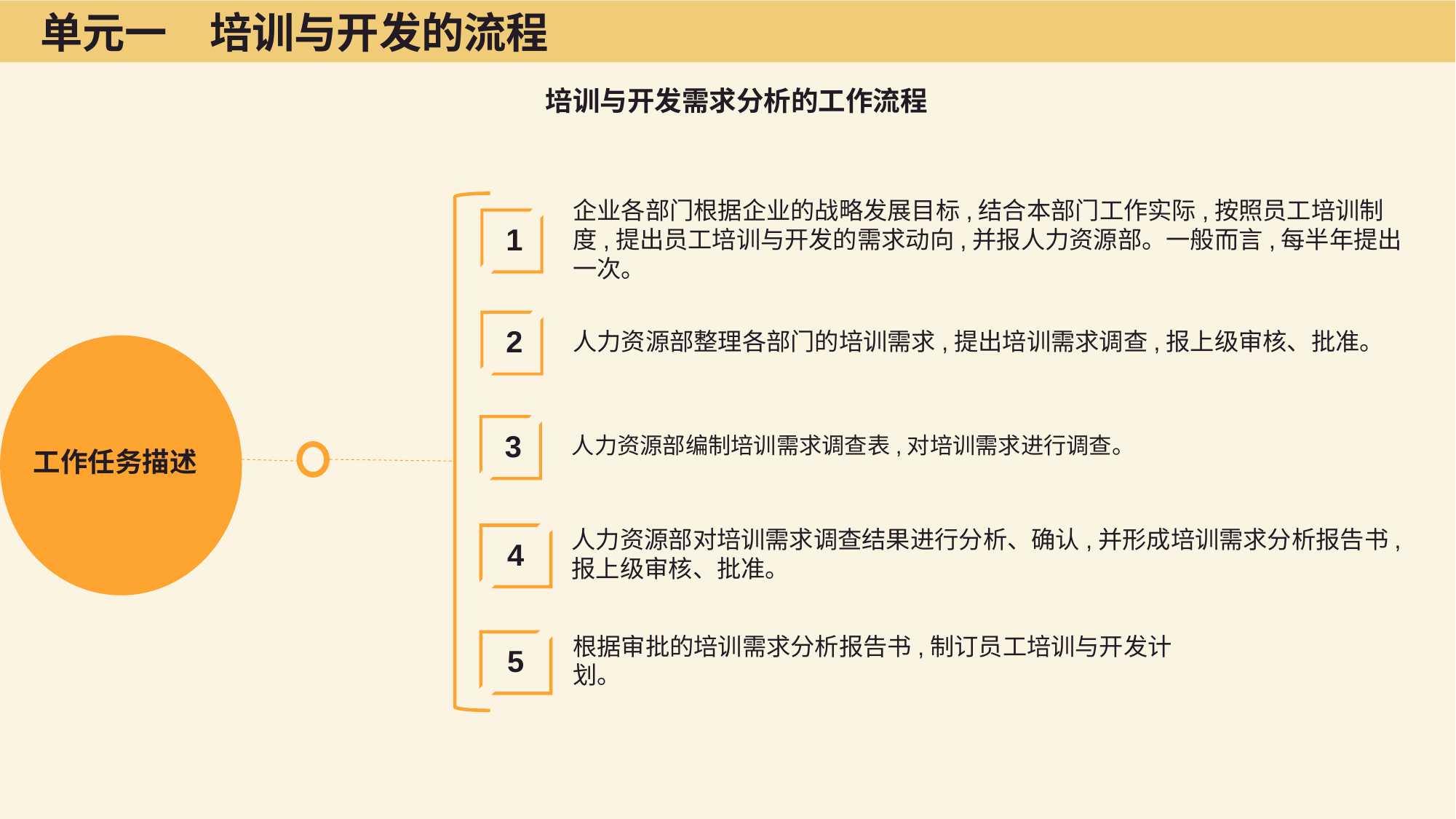

单元一　培训与开发的流程
培训与开发需求分析的工作流程

企业各部门根据企业的战略发展目标,结合本部门工作实际,按照员工培训制度,提出员工培训与开发的需求动向,并报人力资源部。一般而言,每半年提出一次。

1
人力资源部整理各部门的培训需求,提出培训需求调查,报上级审核、批准。

2

人力资源部编制培训需求调查表,对培训需求进行调查。

3
工作任务描述

人力资源部对培训需求调查结果进行分析、确认,并形成培训需求分析报告书,报上级审核、批准。

4
根据审批的培训需求分析报告书,制订员工培训与开发计划。

5